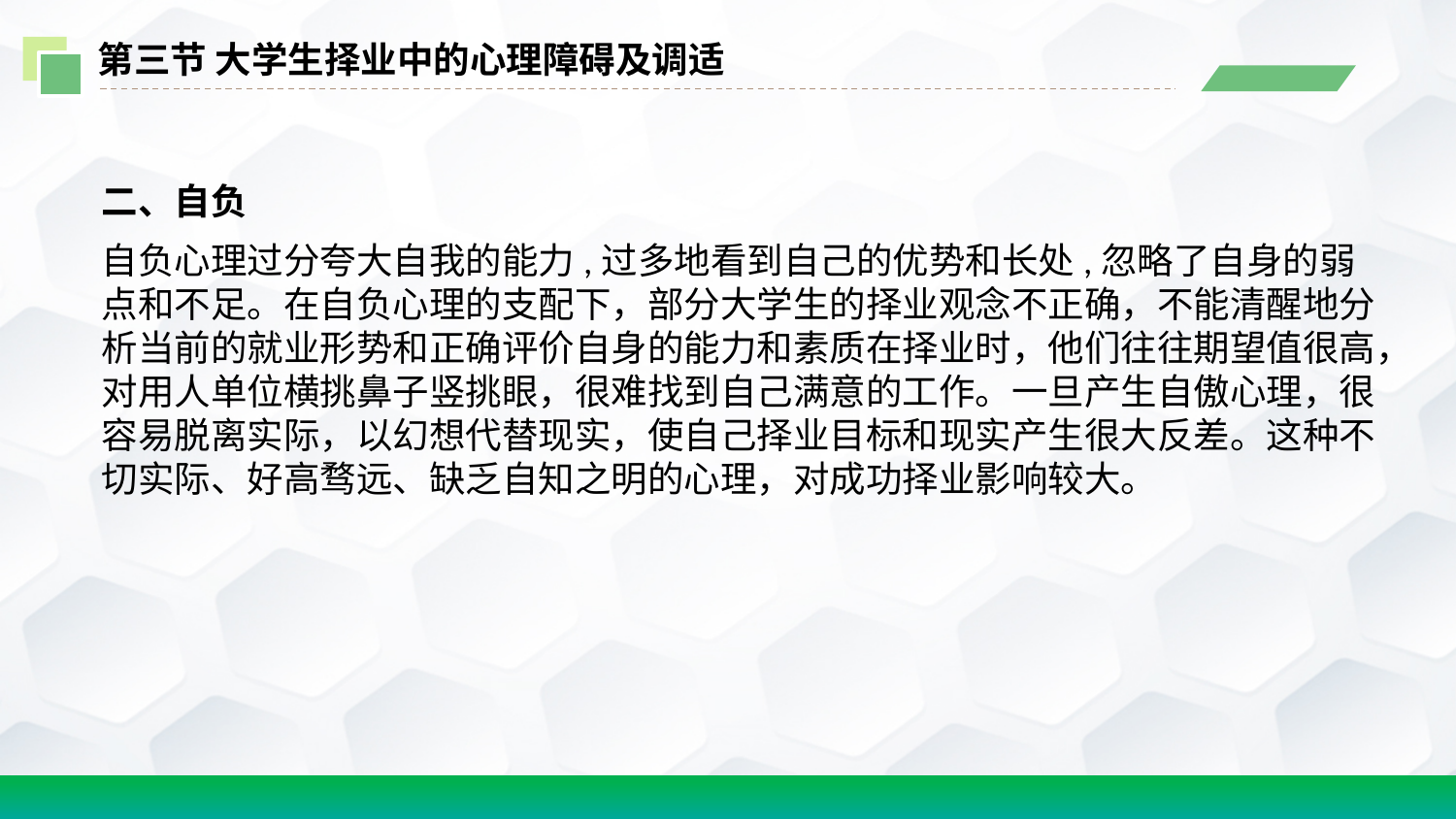

第三节 大学生择业中的心理障碍及调适
二、自负
自负心理过分夸大自我的能力,过多地看到自己的优势和长处,忽略了自身的弱点和不足。在自负心理的支配下，部分大学生的择业观念不正确，不能清醒地分析当前的就业形势和正确评价自身的能力和素质在择业时，他们往往期望值很高，对用人单位横挑鼻子竖挑眼，很难找到自己满意的工作。一旦产生自傲心理，很容易脱离实际，以幻想代替现实，使自己择业目标和现实产生很大反差。这种不切实际、好高骛远、缺乏自知之明的心理，对成功择业影响较大。